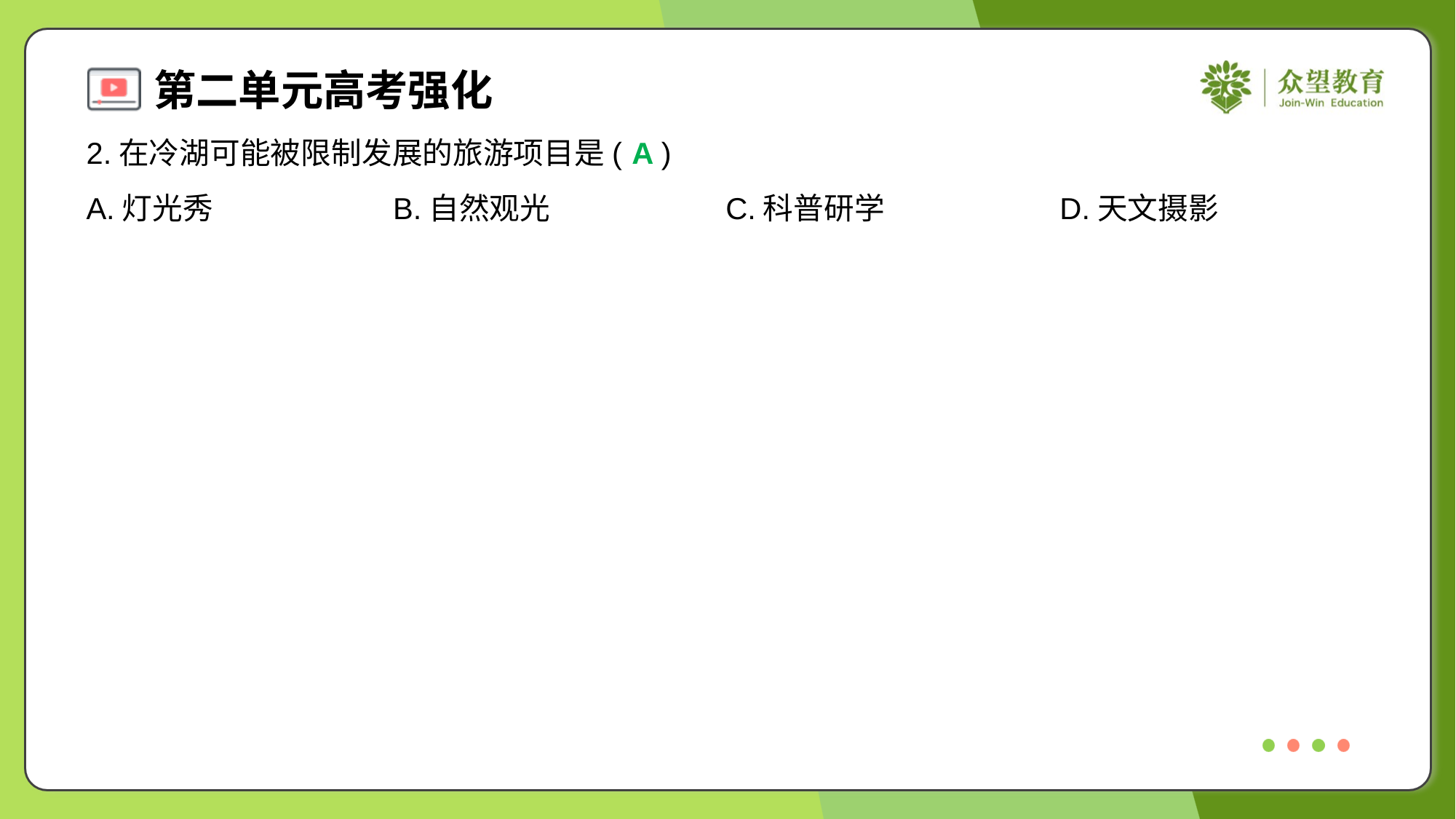

2.在冷湖可能被限制发展的旅游项目是(     )
A
A.灯光秀	B.自然观光	C.科普研学	D.天文摄影